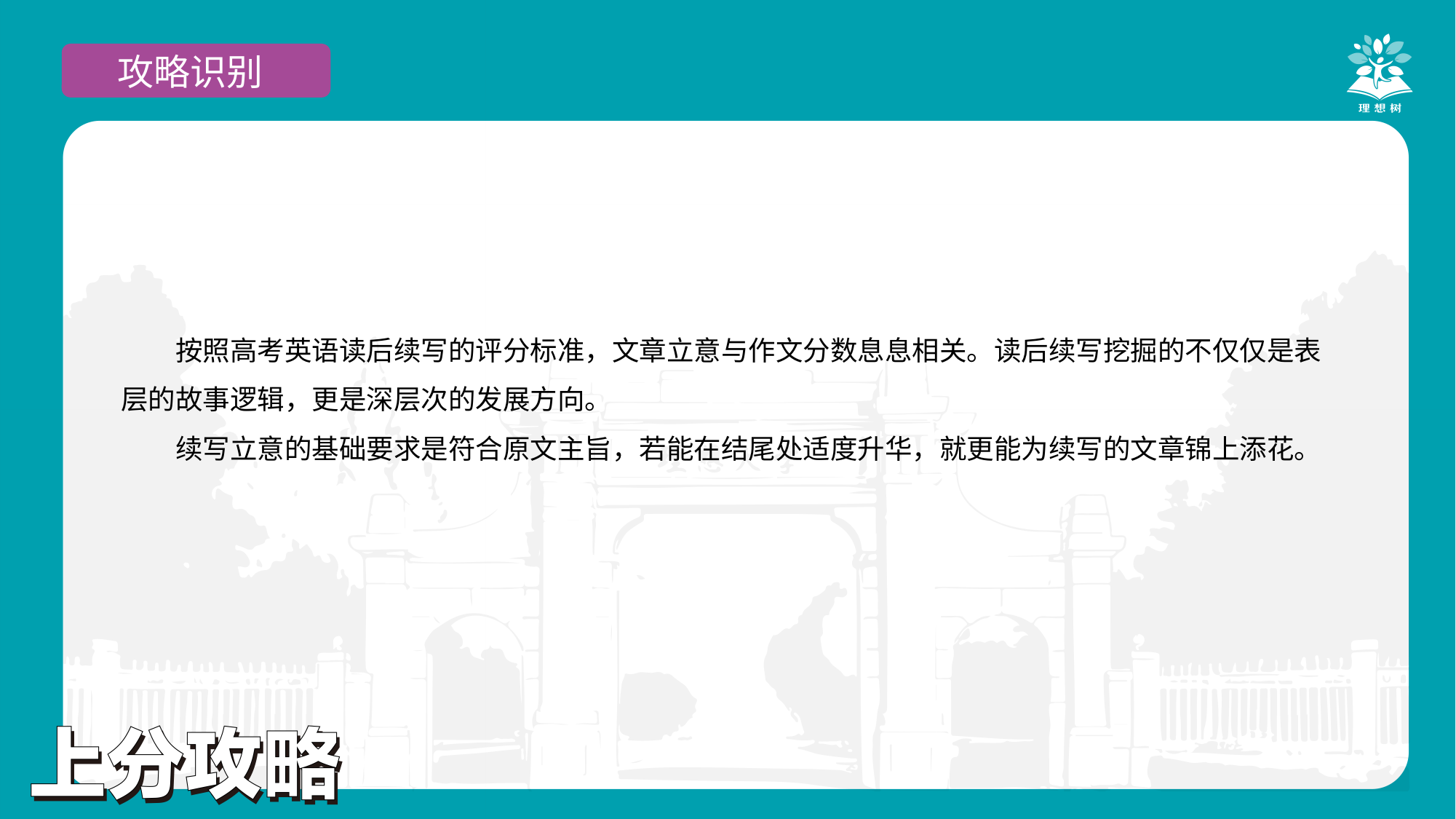

攻略识别
按照高考英语读后续写的评分标准，文章立意与作文分数息息相关。读后续写挖掘的不仅仅是表层的故事逻辑，更是深层次的发展方向。
续写立意的基础要求是符合原文主旨，若能在结尾处适度升华，就更能为续写的文章锦上添花。